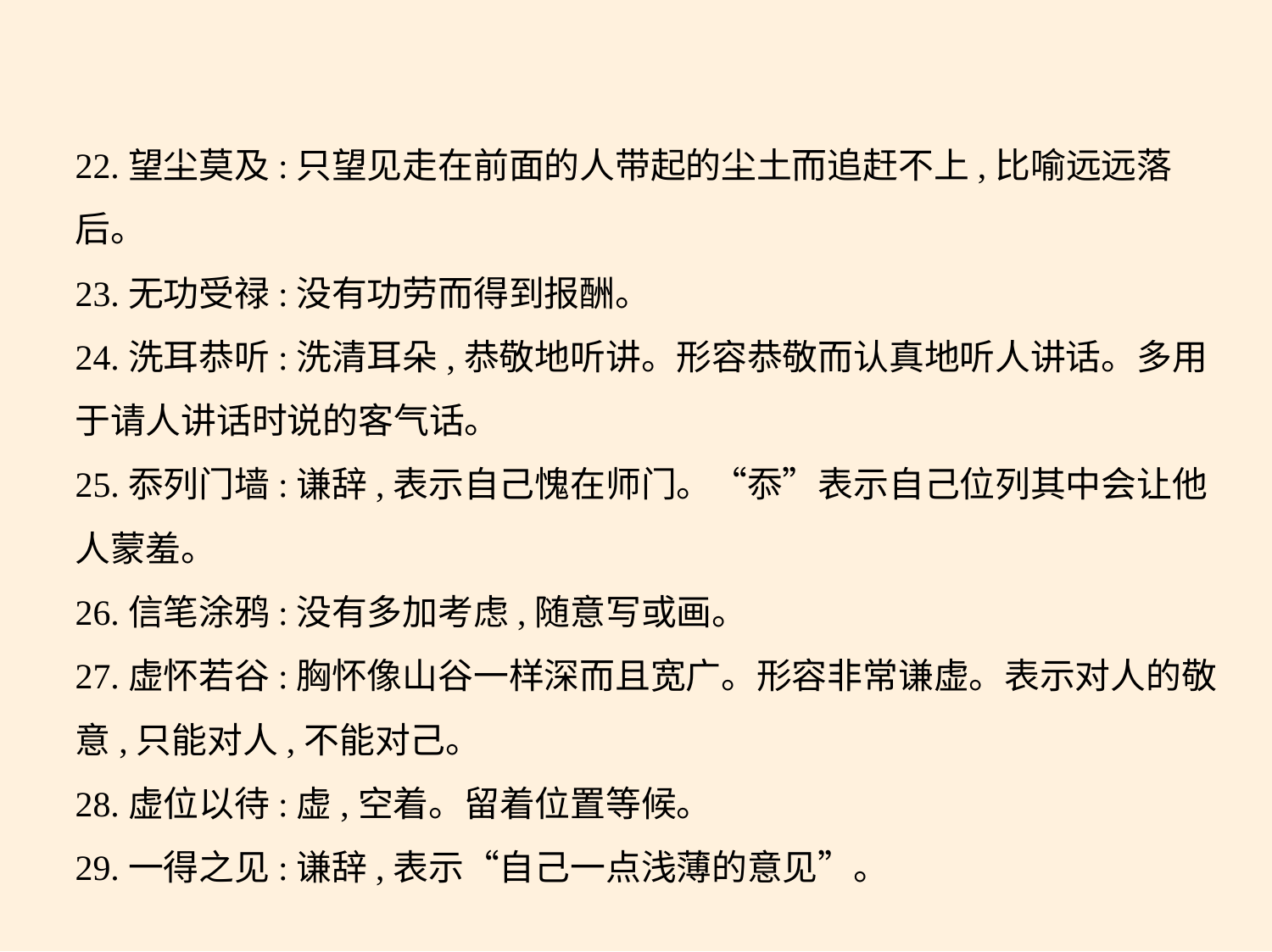

22.望尘莫及:只望见走在前面的人带起的尘土而追赶不上,比喻远远落
后。
23.无功受禄:没有功劳而得到报酬。
24.洗耳恭听:洗清耳朵,恭敬地听讲。形容恭敬而认真地听人讲话。多用
于请人讲话时说的客气话。
25.忝列门墙:谦辞,表示自己愧在师门。“忝”表示自己位列其中会让他
人蒙羞。
26.信笔涂鸦:没有多加考虑,随意写或画。
27.虚怀若谷:胸怀像山谷一样深而且宽广。形容非常谦虚。表示对人的敬
意,只能对人,不能对己。
28.虚位以待:虚,空着。留着位置等候。
29.一得之见:谦辞,表示“自己一点浅薄的意见”。